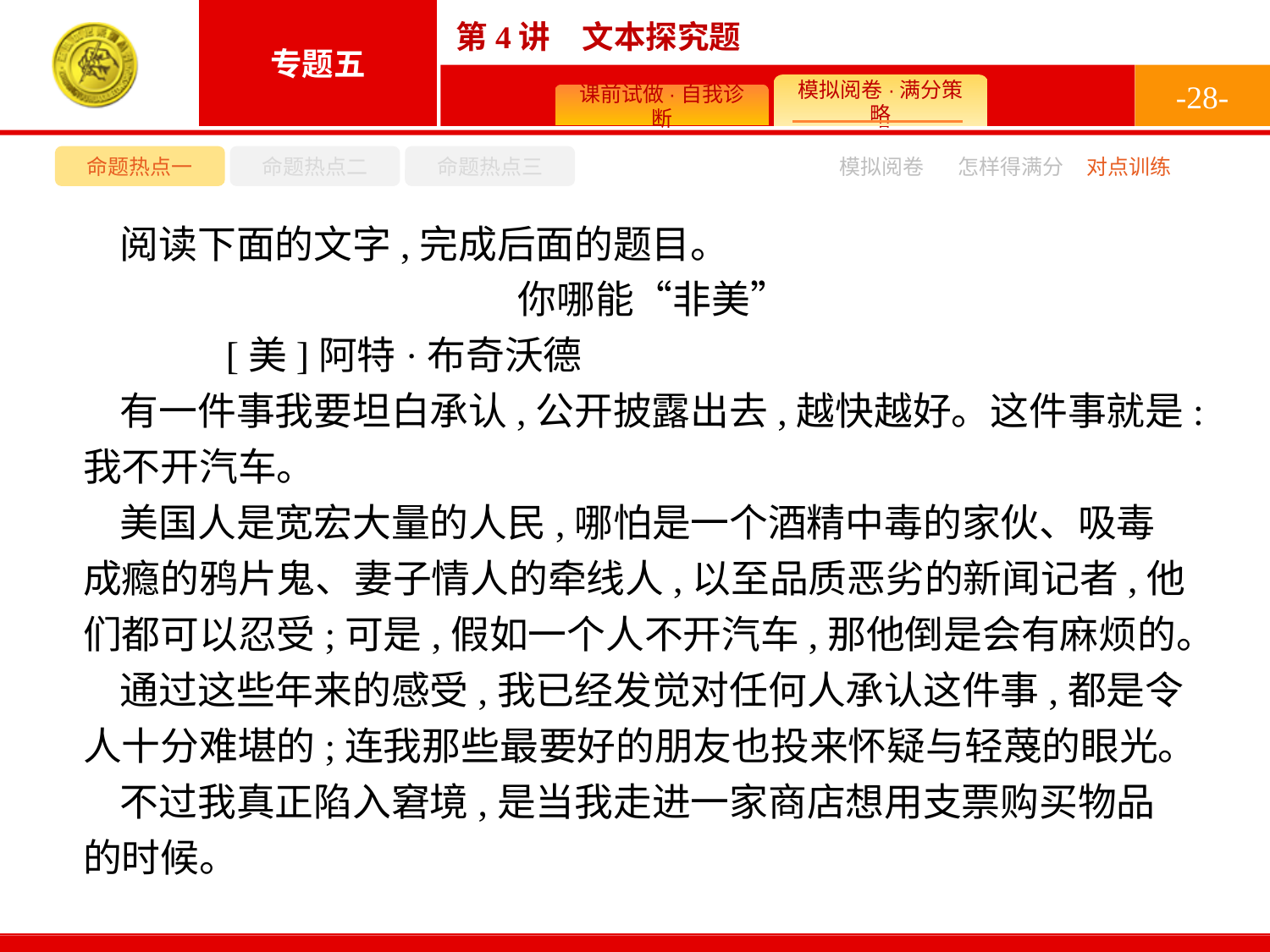

-28-
命题热点一
命题热点二
命题热点三
模拟阅卷
怎样得满分
对点训练
阅读下面的文字,完成后面的题目。
你哪能“非美”
	[美]阿特·布奇沃德
有一件事我要坦白承认,公开披露出去,越快越好。这件事就是:我不开汽车。
美国人是宽宏大量的人民,哪怕是一个酒精中毒的家伙、吸毒成瘾的鸦片鬼、妻子情人的牵线人,以至品质恶劣的新闻记者,他们都可以忍受;可是,假如一个人不开汽车,那他倒是会有麻烦的。
通过这些年来的感受,我已经发觉对任何人承认这件事,都是令人十分难堪的;连我那些最要好的朋友也投来怀疑与轻蔑的眼光。
不过我真正陷入窘境,是当我走进一家商店想用支票购买物品的时候。